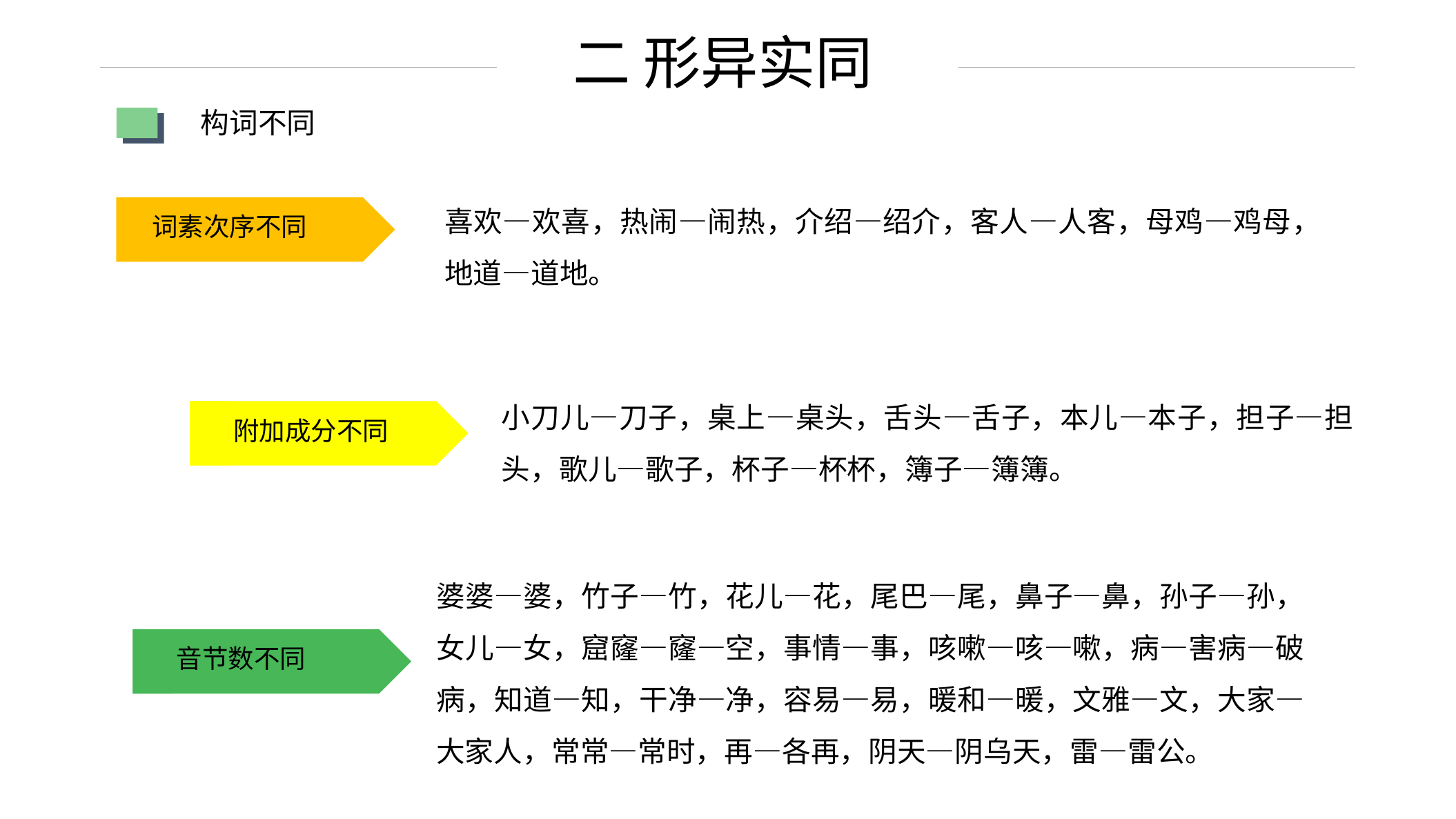

二 形异实同
构词不同

喜欢—欢喜，热闹—闹热，介绍—绍介，客人—人客，母鸡—鸡母，地道—道地。

词素次序不同
小刀儿—刀子，桌上—桌头，舌头—舌子，本儿—本子，担子—担头，歌儿—歌子，杯子—杯杯，簿子—簿簿。

附加成分不同
婆婆—婆，竹子—竹，花儿—花，尾巴—尾，鼻子—鼻，孙子—孙，女儿—女，窟窿—窿—空，事情—事，咳嗽—咳—嗽，病—害病—破病，知道—知，干净—净，容易—易，暖和—暖，文雅—文，大家—大家人，常常—常时，再—各再，阴天—阴乌天，雷—雷公。

音节数不同